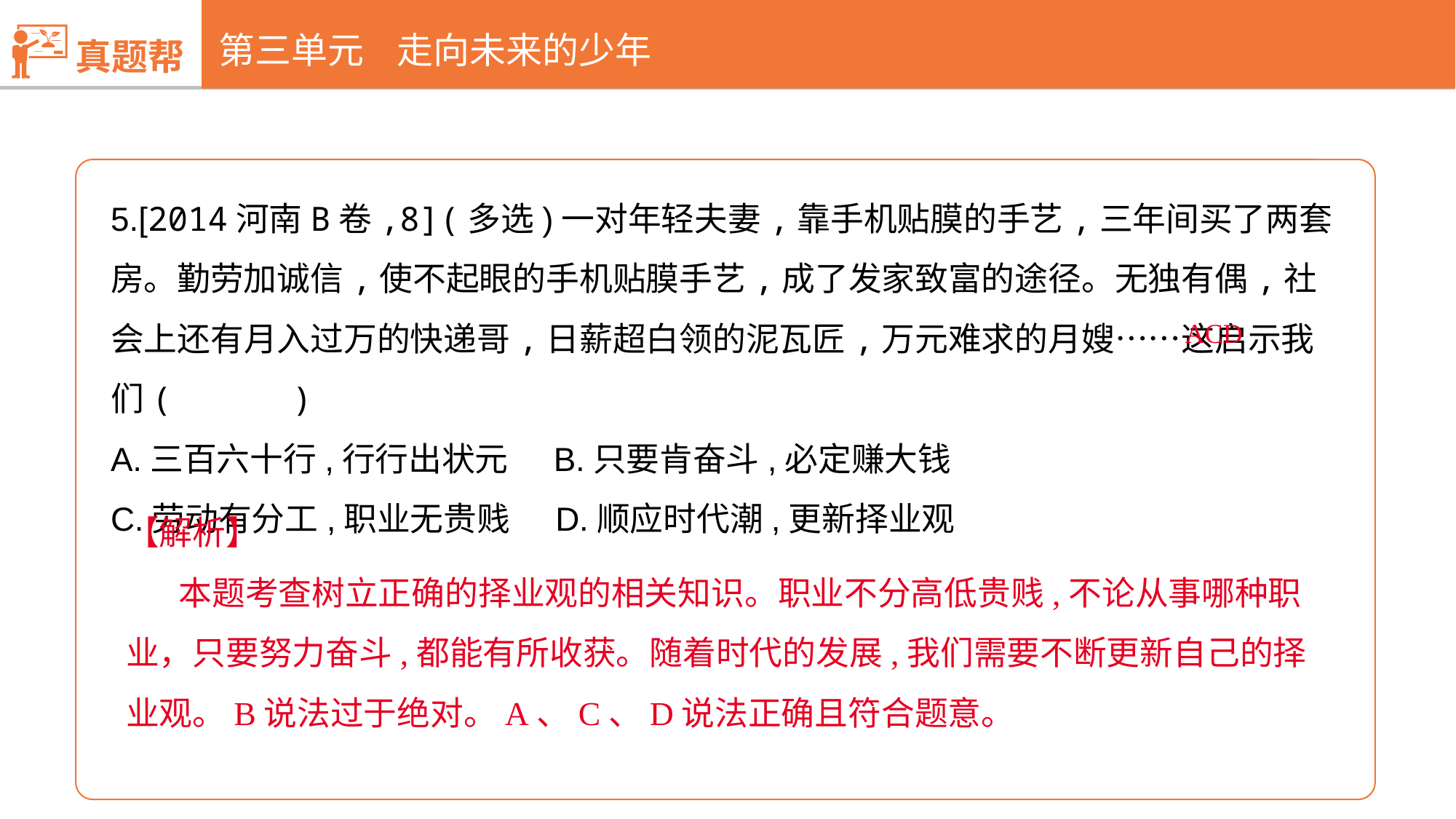

真题帮

第三单元    走向未来的少年

5.[2014河南B卷,8](多选)一对年轻夫妻,靠手机贴膜的手艺,三年间买了两套房。勤劳加诚信,使不起眼的手机贴膜手艺,成了发家致富的途径。无独有偶,社会上还有月入过万的快递哥,日薪超白领的泥瓦匠,万元难求的月嫂……这启示我们(      )
A.三百六十行,行行出状元     B.只要肯奋斗,必定赚大钱
C.劳动有分工,职业无贵贱     D.顺应时代潮,更新择业观

ACD
【解析】
      本题考查树立正确的择业观的相关知识。职业不分高低贵贱,不论从事哪种职业，只要努力奋斗,都能有所收获。随着时代的发展,我们需要不断更新自己的择业观。B说法过于绝对。A、C、D说法正确且符合题意。